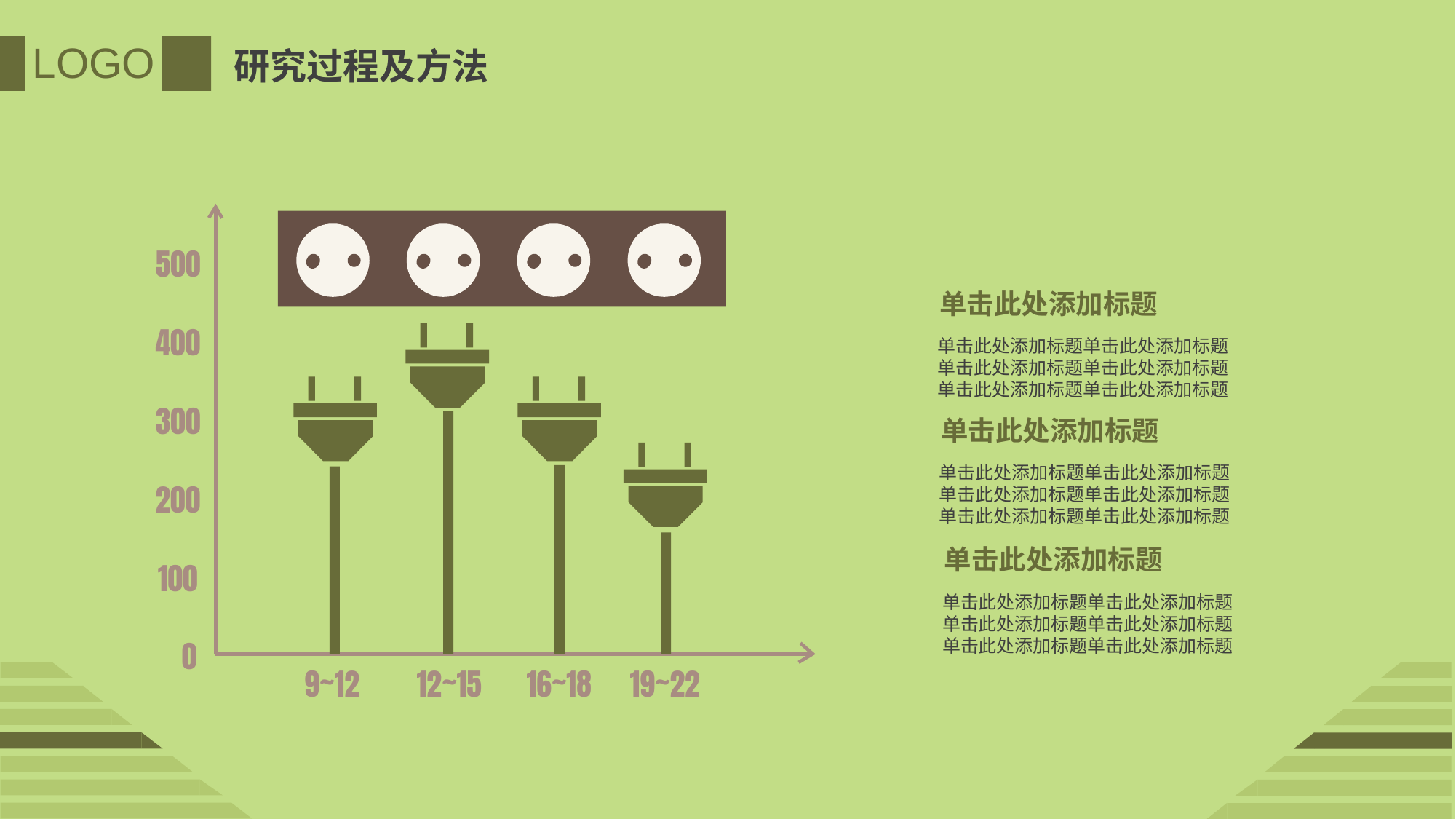

LOGO

研究过程及方法

500
单击此处添加标题

400
单击此处添加标题单击此处添加标题
单击此处添加标题单击此处添加标题
单击此处添加标题单击此处添加标题

300
单击此处添加标题

单击此处添加标题单击此处添加标题
单击此处添加标题单击此处添加标题
单击此处添加标题单击此处添加标题
200
单击此处添加标题
100
单击此处添加标题单击此处添加标题
单击此处添加标题单击此处添加标题
单击此处添加标题单击此处添加标题
0

9~12
12~15
16~18
19~22